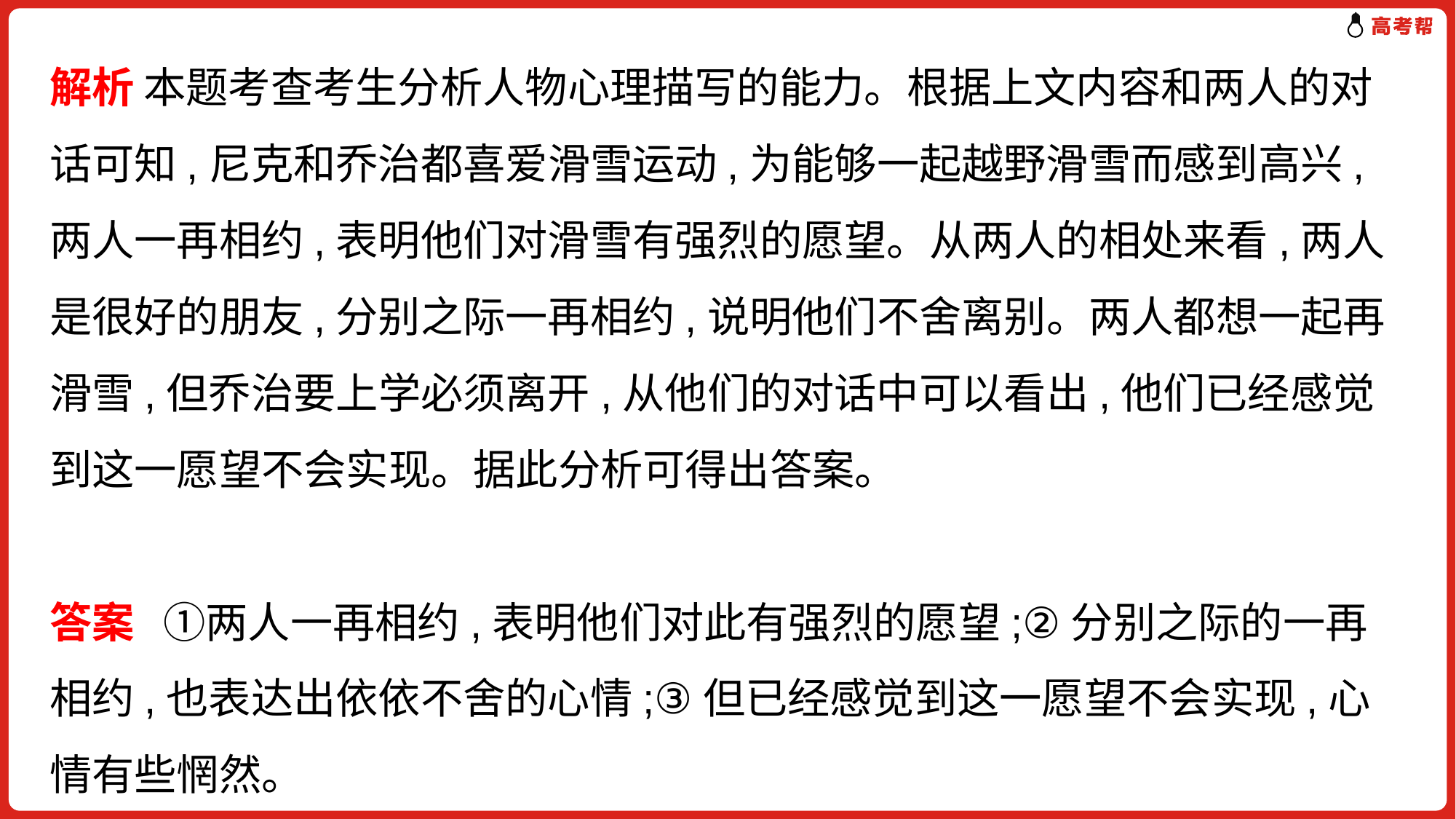

解析 本题考查考生分析人物心理描写的能力。根据上文内容和两人的对话可知,尼克和乔治都喜爱滑雪运动,为能够一起越野滑雪而感到高兴,两人一再相约,表明他们对滑雪有强烈的愿望。从两人的相处来看,两人是很好的朋友,分别之际一再相约,说明他们不舍离别。两人都想一起再滑雪,但乔治要上学必须离开,从他们的对话中可以看出,他们已经感觉到这一愿望不会实现。据此分析可得出答案。

答案   ①两人一再相约,表明他们对此有强烈的愿望;②分别之际的一再相约,也表达出依依不舍的心情;③但已经感觉到这一愿望不会实现,心情有些惘然。